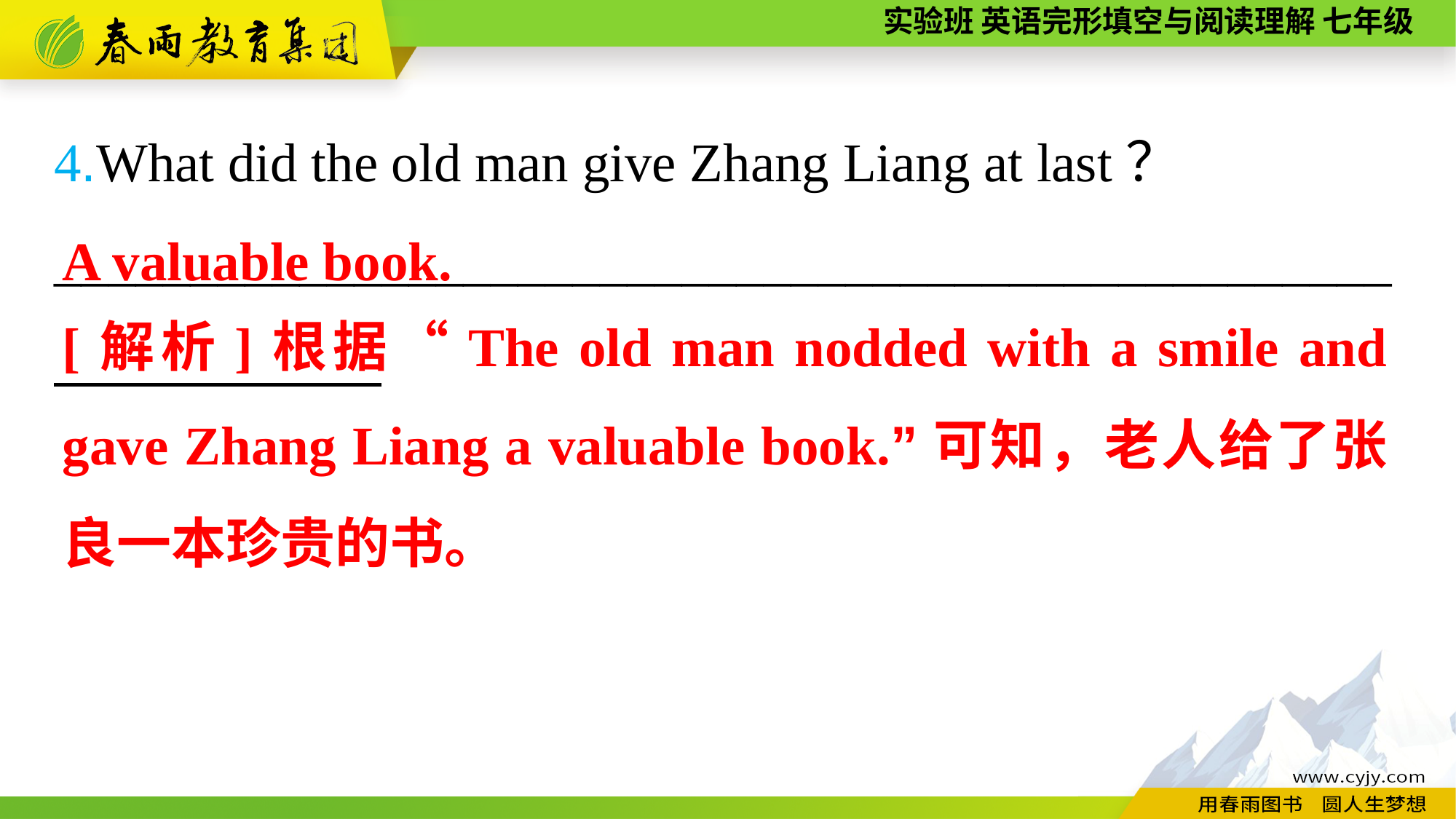

4.What did the old man give Zhang Liang at last？
_________________________________________________
A valuable book.
[解析]根据“The old man nodded with a smile and gave Zhang Liang a valuable book.”可知，老人给了张良一本珍贵的书。